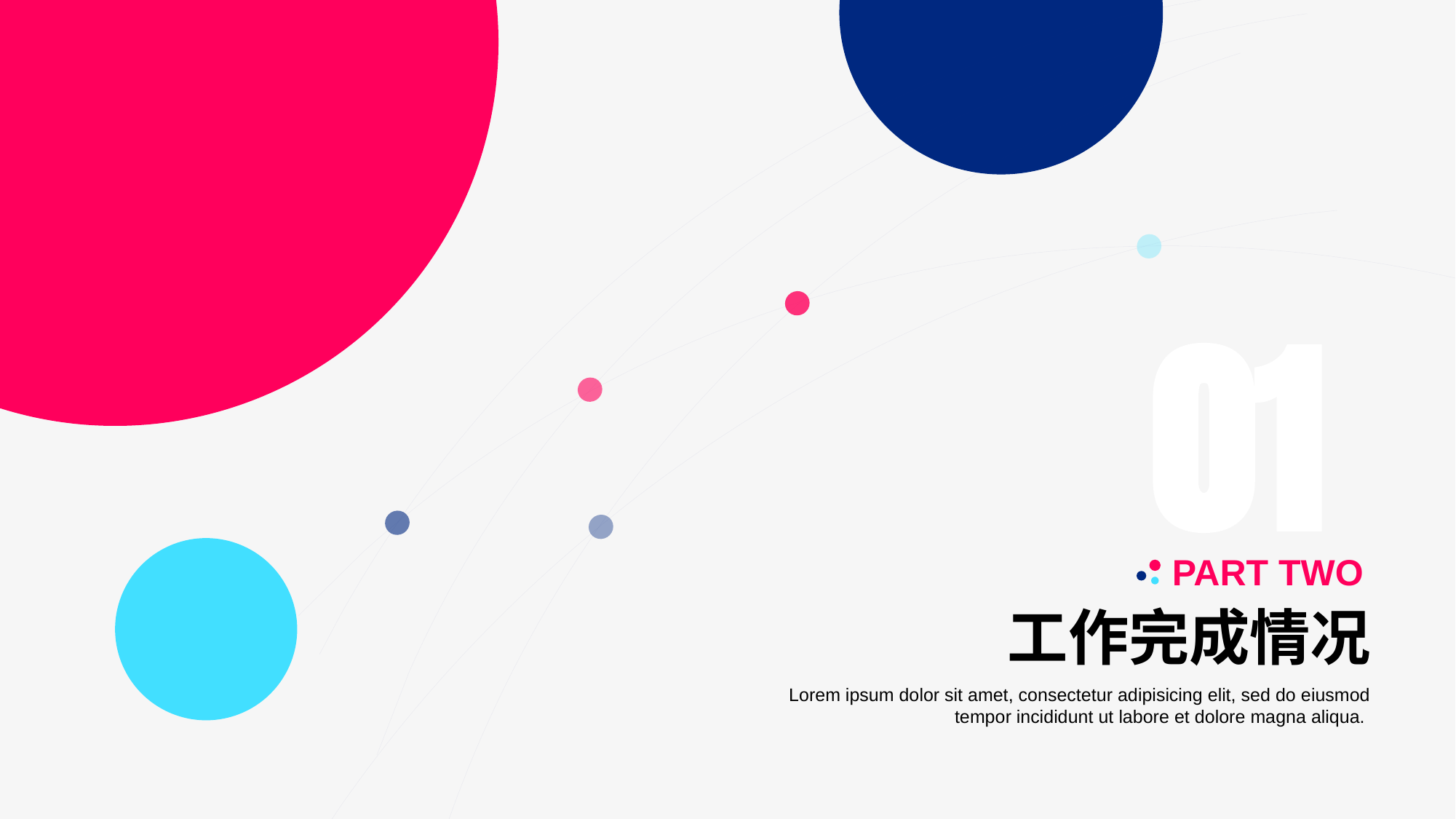

01
PART TWO

工作完成情况
Lorem ipsum dolor sit amet, consectetur adipisicing elit, sed do eiusmod tempor incididunt ut labore et dolore magna aliqua.